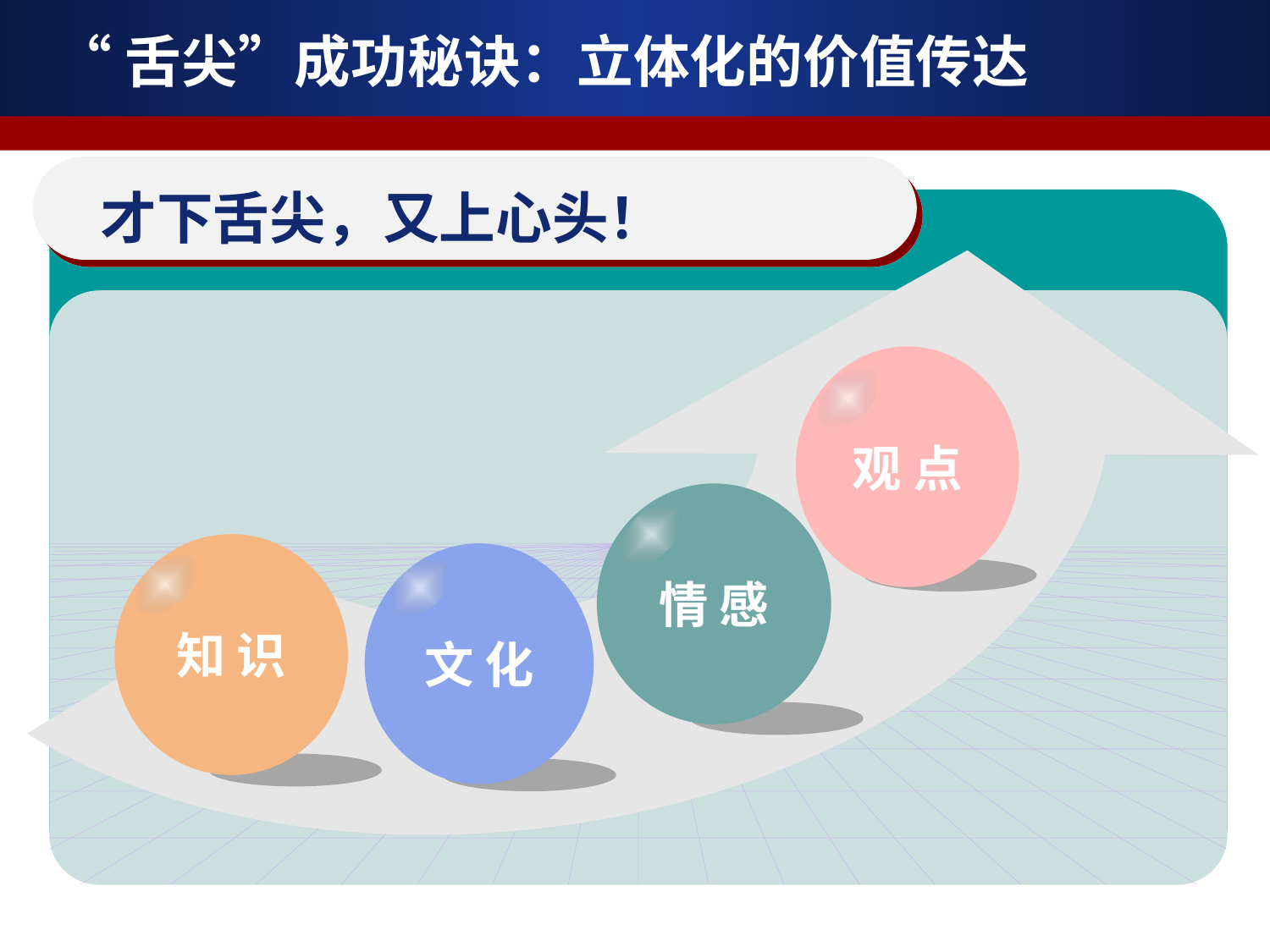

# “舌尖”成功秘诀：立体化的价值传达

 才下舌尖，又上心头！

观 点

情 感

知 识

文 化